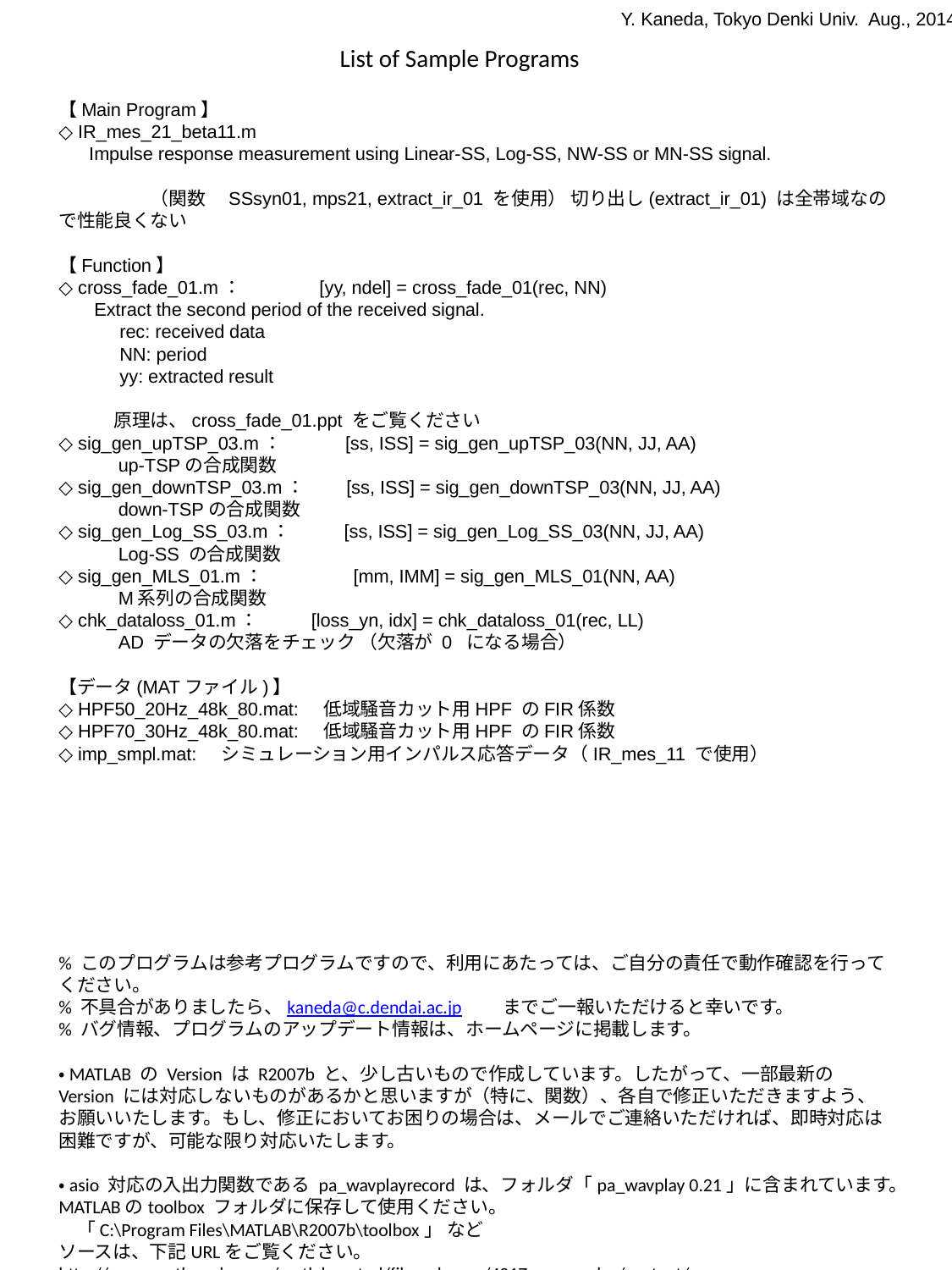

Y. Kaneda, Tokyo Denki Univ.  Aug., 2014
List of Sample Programs
【Main Program】
◇ IR_mes_21_beta11.m
      Impulse response measurement using Linear-SS, Log-SS, NW-SS or MN-SS signal.

　　　　　（関数　SSsyn01, mps21, extract_ir_01 を使用） 切り出し(extract_ir_01) は全帯域なので性能良くない

【Function】
◇ cross_fade_01.m：　　　　[yy, ndel] = cross_fade_01(rec, NN)
       Extract the second period of the received signal.
            rec: received data
            NN: period
            yy: extracted result

　　　原理は、cross_fade_01.ppt をご覧ください
◇ sig_gen_upTSP_03.m：　　　 [ss, ISS] = sig_gen_upTSP_03(NN, JJ, AA)
　　　up-TSPの合成関数
◇ sig_gen_downTSP_03.m：　　[ss, ISS] = sig_gen_downTSP_03(NN, JJ, AA)
　　　down-TSPの合成関数
◇ sig_gen_Log_SS_03.m：　   　[ss, ISS] = sig_gen_Log_SS_03(NN, JJ, AA)
　　　Log-SS の合成関数
◇ sig_gen_MLS_01.m：　　　   　[mm, IMM] = sig_gen_MLS_01(NN, AA)
　　　M系列の合成関数
◇ chk_dataloss_01.m：            [loss_yn, idx] = chk_dataloss_01(rec, LL)
　　　AD データの欠落をチェック （欠落が 0  になる場合）

【データ(MATファイル)】
◇ HPF50_20Hz_48k_80.mat:    低域騒音カット用HPF のFIR係数
◇ HPF70_30Hz_48k_80.mat:    低域騒音カット用HPF のFIR係数
◇ imp_smpl.mat:    シミュレーション用インパルス応答データ（IR_mes_11 で使用）
% このプログラムは参考プログラムですので、利用にあたっては、ご自分の責任で動作確認を行ってください。
% 不具合がありましたら、kaneda@c.dendai.ac.jp　　 までご一報いただけると幸いです。
% バグ情報、プログラムのアップデート情報は、ホームページに掲載します。

・MATLAB の Version は R2007b と、少し古いもので作成しています。したがって、一部最新の Version には対応しないものがあるかと思いますが（特に、関数）、各自で修正いただきますよう、お願いいたします。もし、修正においてお困りの場合は、メールでご連絡いただければ、即時対応は困難ですが、可能な限り対応いたします。

・asio 対応の入出力関数である pa_wavplayrecord は、フォルダ「pa_wavplay 0.21」に含まれています。MATLABのtoolbox フォルダに保存して使用ください。
　「C:\Program Files\MATLAB\R2007b\toolbox」 など
ソースは、下記URLをご覧ください。
http://www.mathworks.com/matlabcentral/fileexchange/4017-pa-wavplay/content/